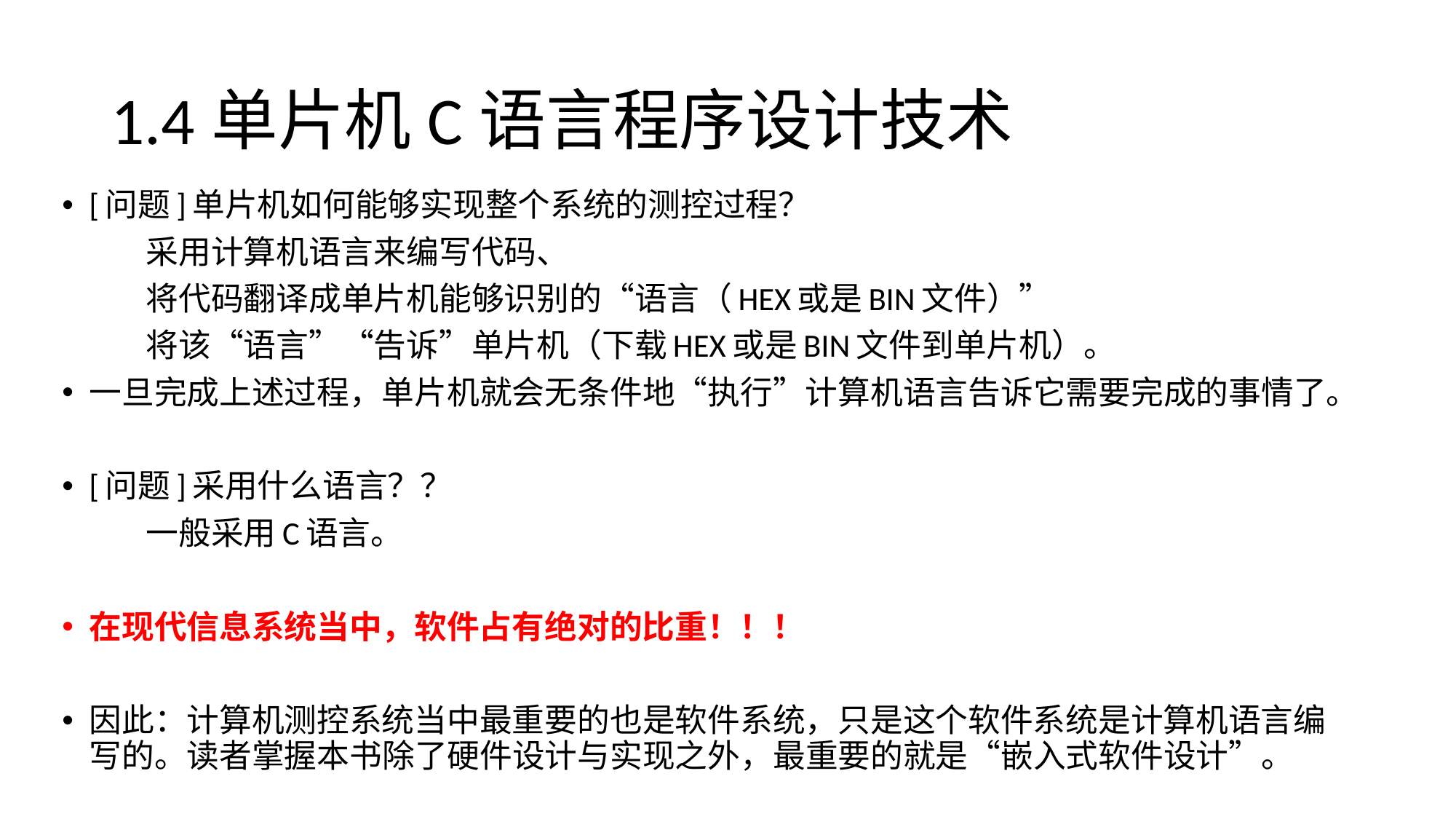

# 1.4单片机C语言程序设计技术
[问题]单片机如何能够实现整个系统的测控过程？
		采用计算机语言来编写代码、
		将代码翻译成单片机能够识别的“语言（HEX或是BIN文件）”
		将该“语言”“告诉”单片机（下载HEX或是BIN文件到单片机）。
一旦完成上述过程，单片机就会无条件地“执行”计算机语言告诉它需要完成的事情了。

[问题]采用什么语言？？
		一般采用C语言。

在现代信息系统当中，软件占有绝对的比重！！！

因此：计算机测控系统当中最重要的也是软件系统，只是这个软件系统是计算机语言编写的。读者掌握本书除了硬件设计与实现之外，最重要的就是“嵌入式软件设计”。